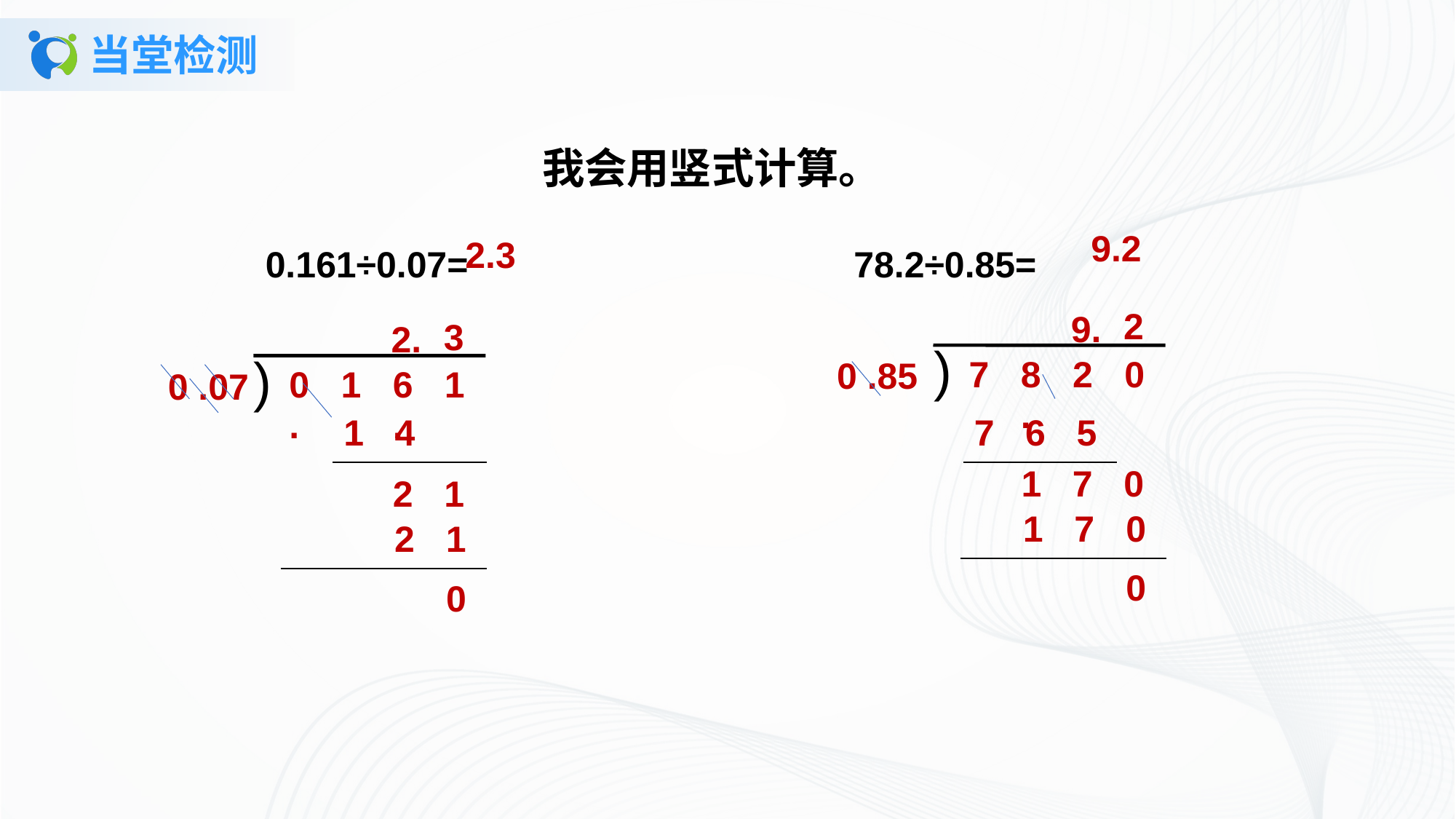

# 当堂检测
我会用竖式计算。
    0.161÷0.07=                                      78.2÷0.85=
9.2
2.3
2
9.
3
2.
)
)

0 .85
| 7 | 8. | 2 | 0 |
| --- | --- | --- | --- |

0 .07
| 0. | 1 | 6. | 1 |
| --- | --- | --- | --- |
| 7 | 6 | 5 |
| --- | --- | --- |
| 1 | 4 |  |
| --- | --- | --- |
| 1 | 7 | 0 |
| --- | --- | --- |
|  | 2 | 1 |
| --- | --- | --- |
|  | 1 | 7 | 0 |
| --- | --- | --- | --- |
|  |  | 2 | 1 |
| --- | --- | --- | --- |
0
0